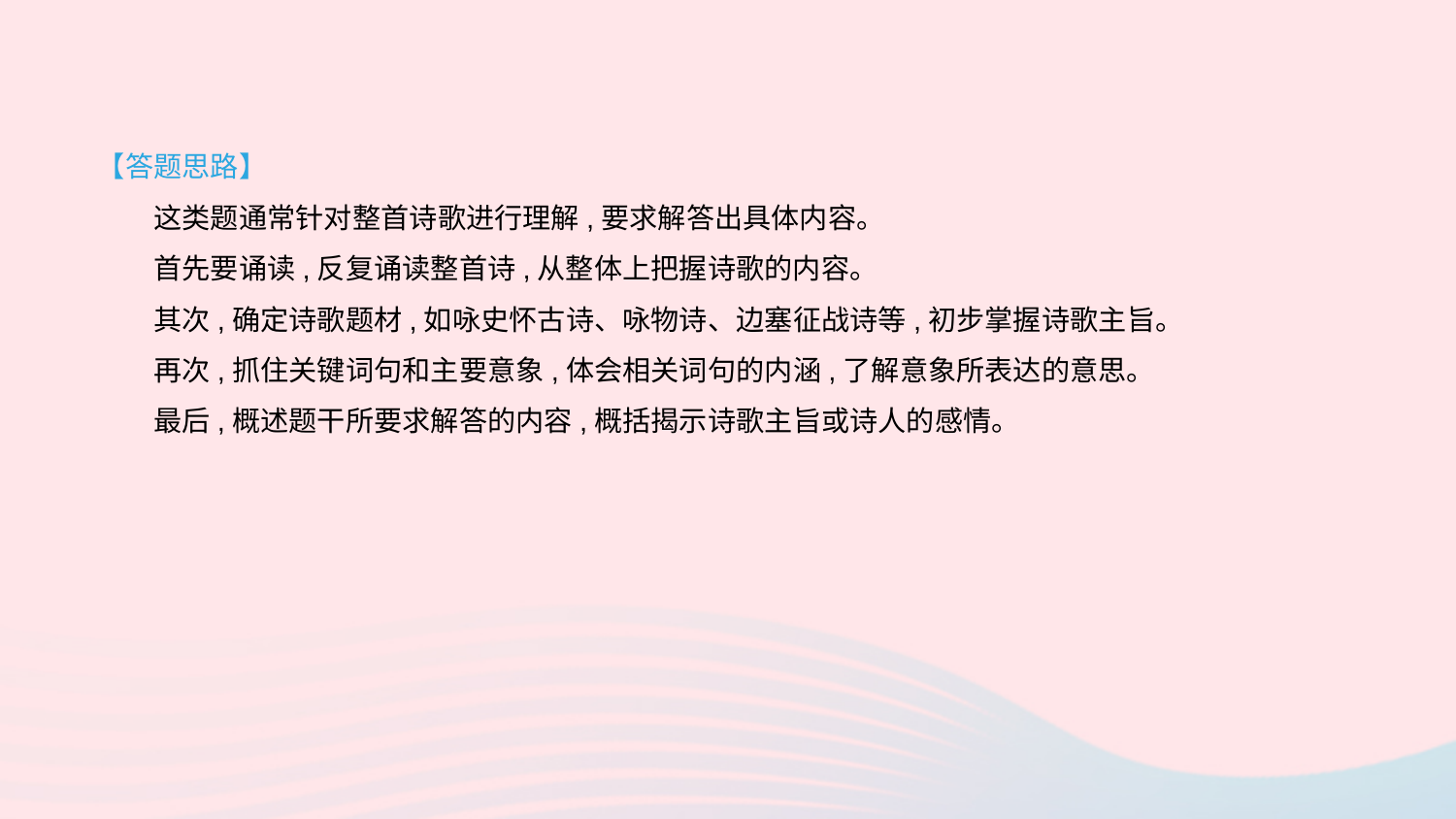

【答题思路】
　　这类题通常针对整首诗歌进行理解,要求解答出具体内容。
　　首先要诵读,反复诵读整首诗,从整体上把握诗歌的内容。
　　其次,确定诗歌题材,如咏史怀古诗、咏物诗、边塞征战诗等,初步掌握诗歌主旨。
　　再次,抓住关键词句和主要意象,体会相关词句的内涵,了解意象所表达的意思。
　　最后,概述题干所要求解答的内容,概括揭示诗歌主旨或诗人的感情。